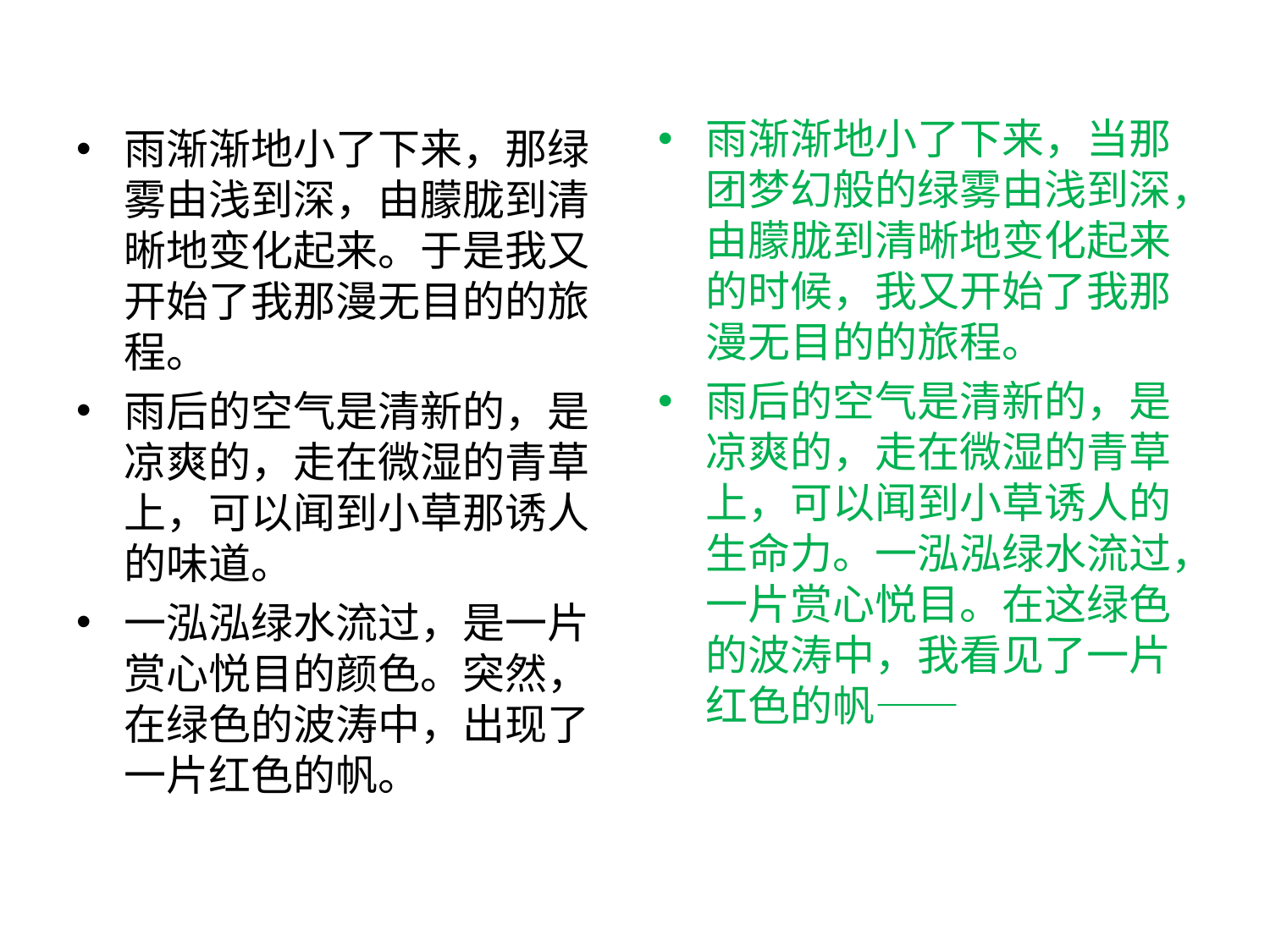

#
雨渐渐地小了下来，当那团梦幻般的绿雾由浅到深，由朦胧到清晰地变化起来的时候，我又开始了我那漫无目的的旅程。
雨后的空气是清新的，是凉爽的，走在微湿的青草上，可以闻到小草诱人的生命力。一泓泓绿水流过，一片赏心悦目。在这绿色的波涛中，我看见了一片红色的帆——

雨渐渐地小了下来，那绿雾由浅到深，由朦胧到清晰地变化起来。于是我又开始了我那漫无目的的旅程。
雨后的空气是清新的，是凉爽的，走在微湿的青草上，可以闻到小草那诱人的味道。
一泓泓绿水流过，是一片赏心悦目的颜色。突然，在绿色的波涛中，出现了一片红色的帆。